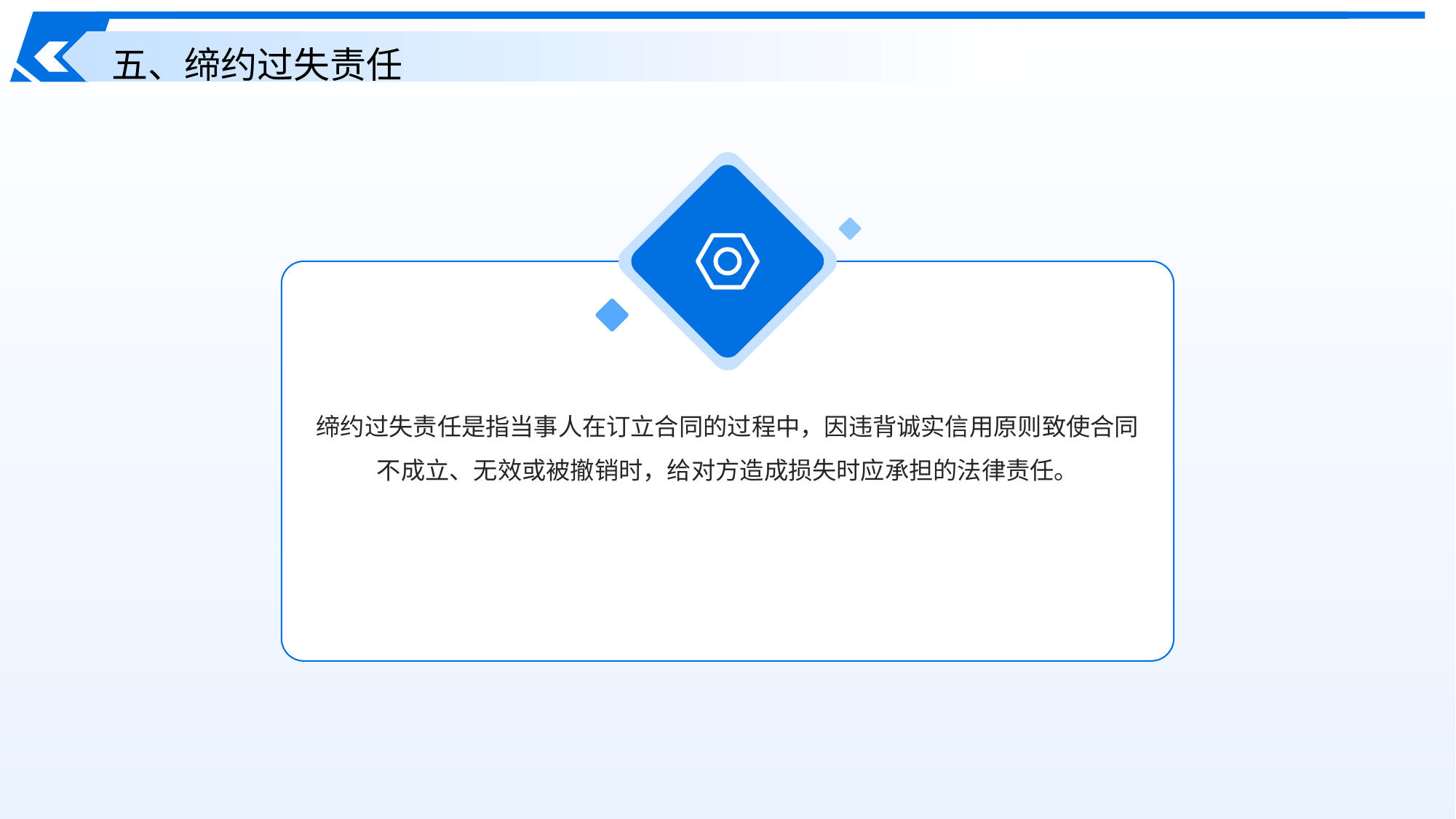

五、缔约过失责任

缔约过失责任是指当事人在订立合同的过程中，因违背诚实信用原则致使合同不成立、无效或被撤销时，给对方造成损失时应承担的法律责任。